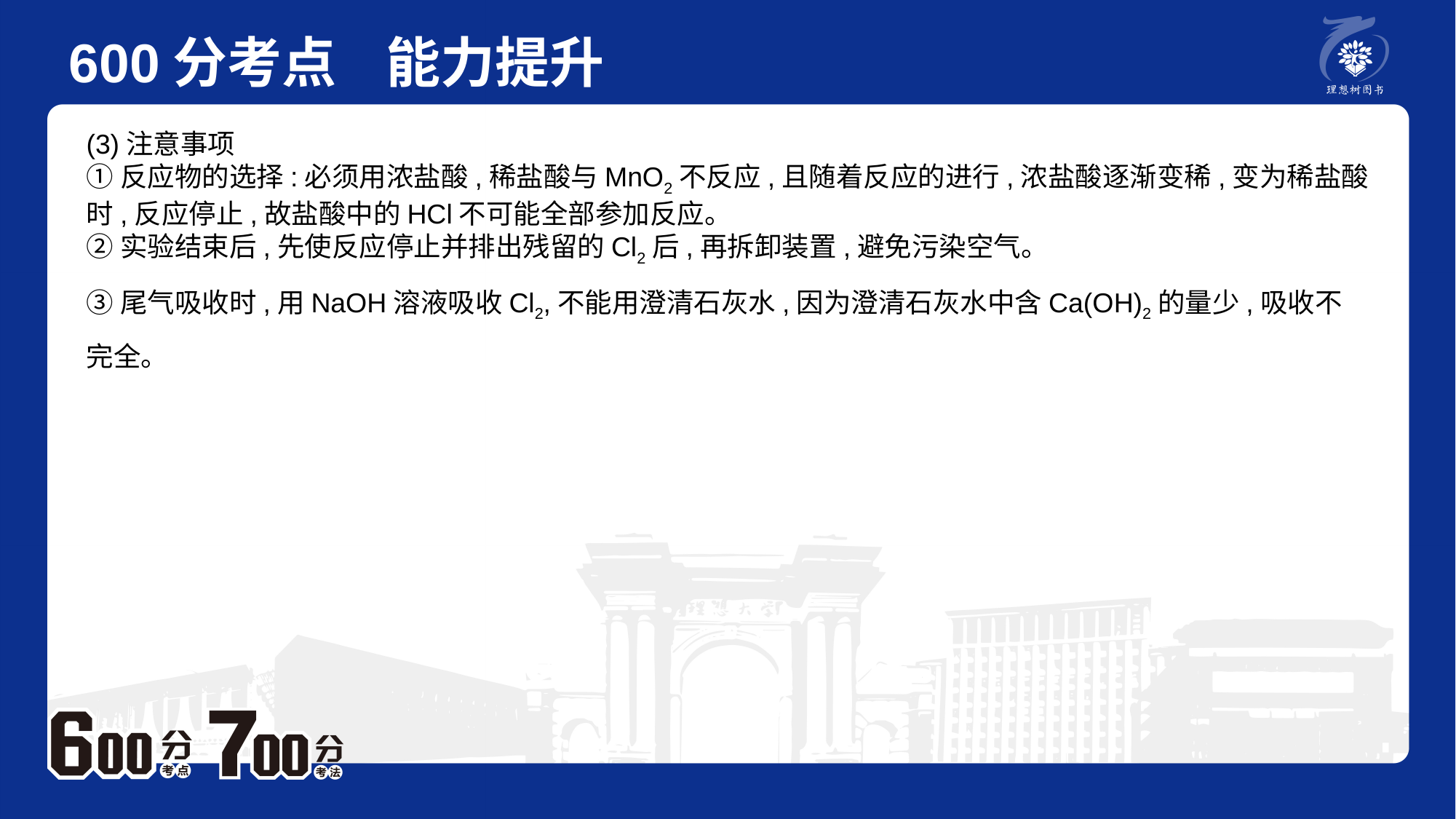

600分考点    能力提升
　               例题P2
(3)注意事项①反应物的选择:必须用浓盐酸,稀盐酸与MnO2不反应,且随着反应的进行,浓盐酸逐渐变稀,变为稀盐酸时,反应停止,故盐酸中的HCl不可能全部参加反应。②实验结束后,先使反应停止并排出残留的Cl2后,再拆卸装置,避免污染空气。③尾气吸收时,用NaOH溶液吸收Cl2,不能用澄清石灰水,因为澄清石灰水中含Ca(OH)2的量少,吸收不完全。